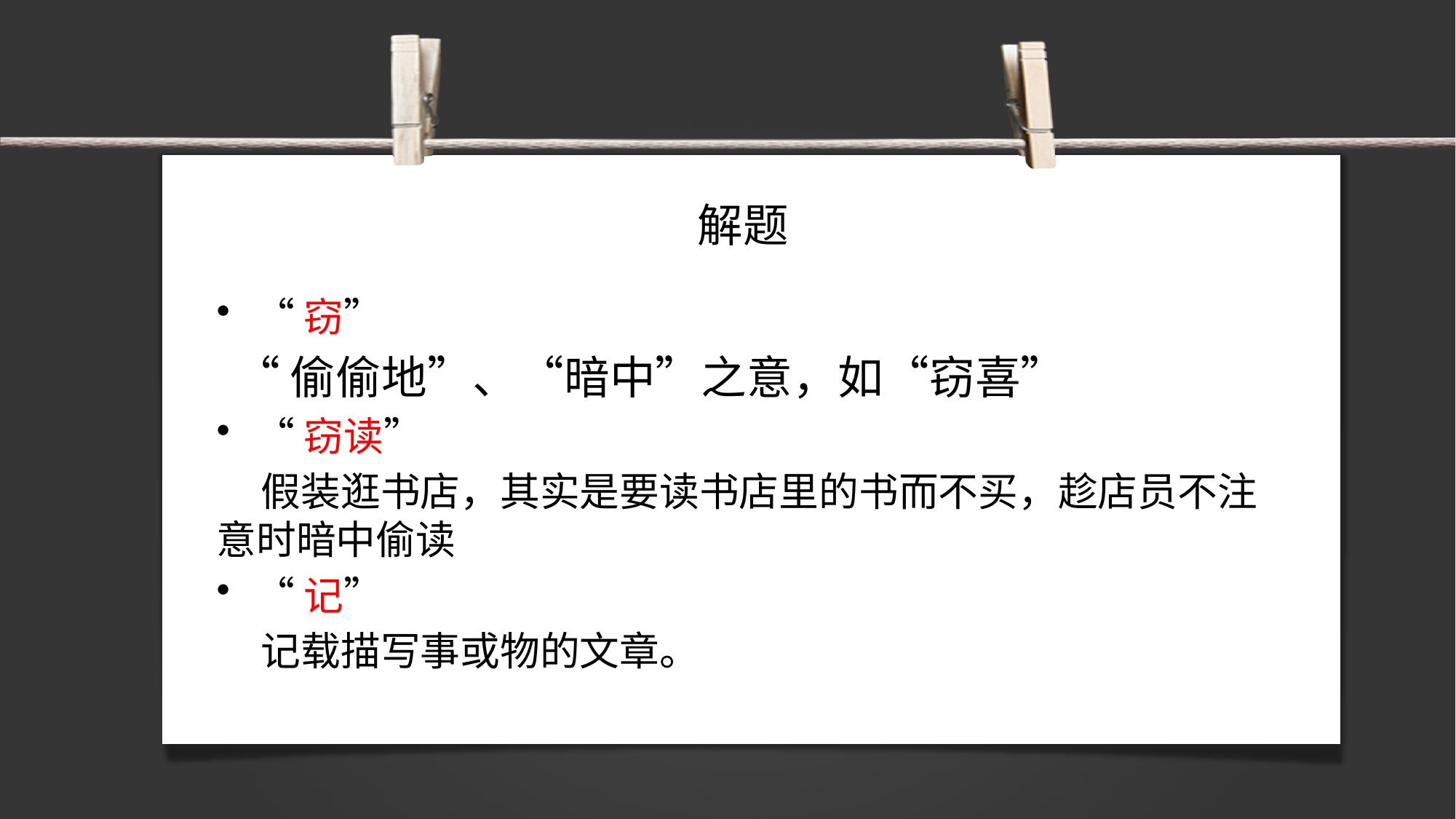

# 解题
“窃”
  “偷偷地”、“暗中”之意，如“窃喜”
“窃读”
    假装逛书店，其实是要读书店里的书而不买，趁店员不注意时暗中偷读
“记”
    记载描写事或物的文章。